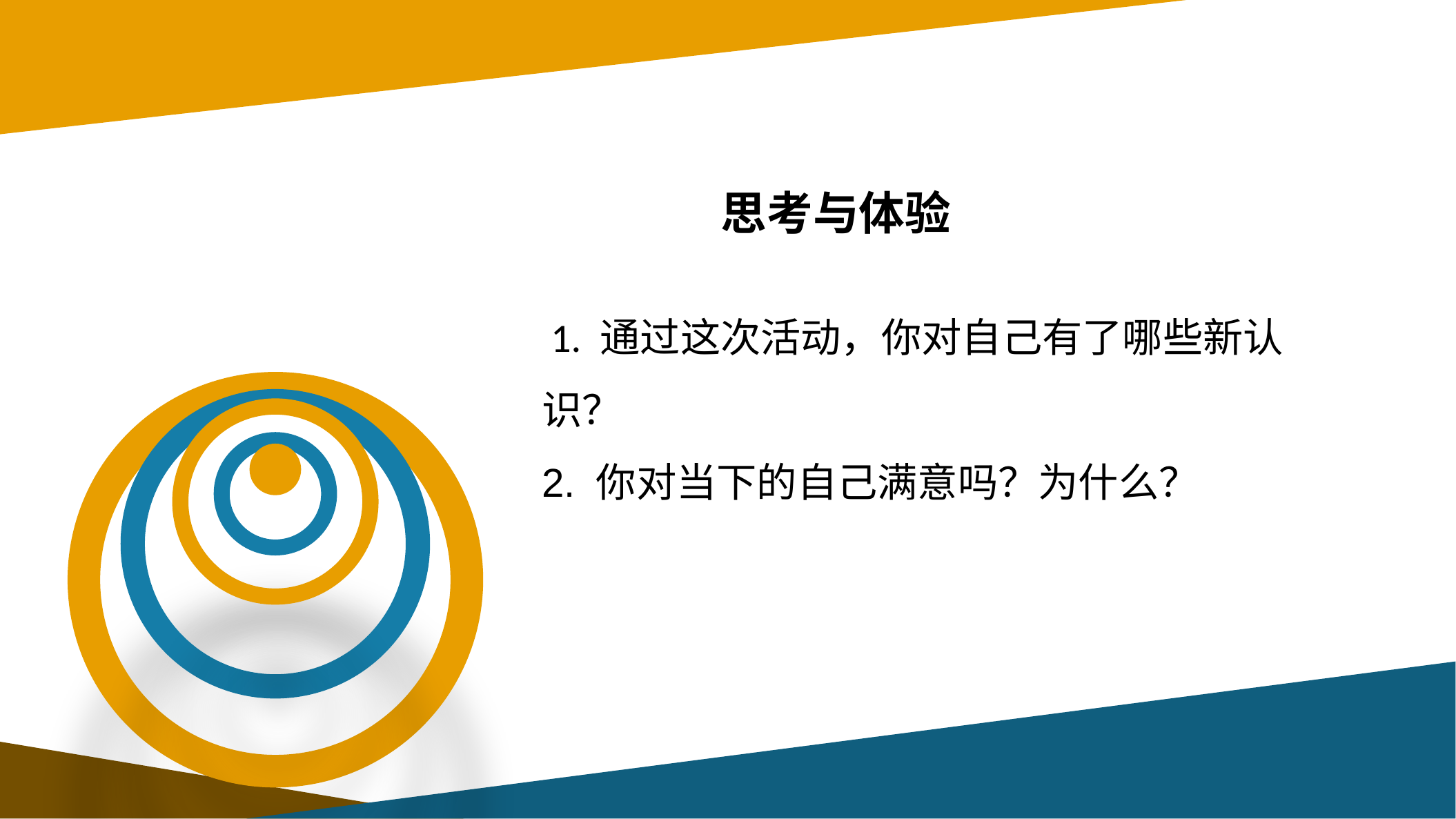

思考与体验

 1. 通过这次活动，你对自己有了哪些新认识？
2. 你对当下的自己满意吗？为什么？